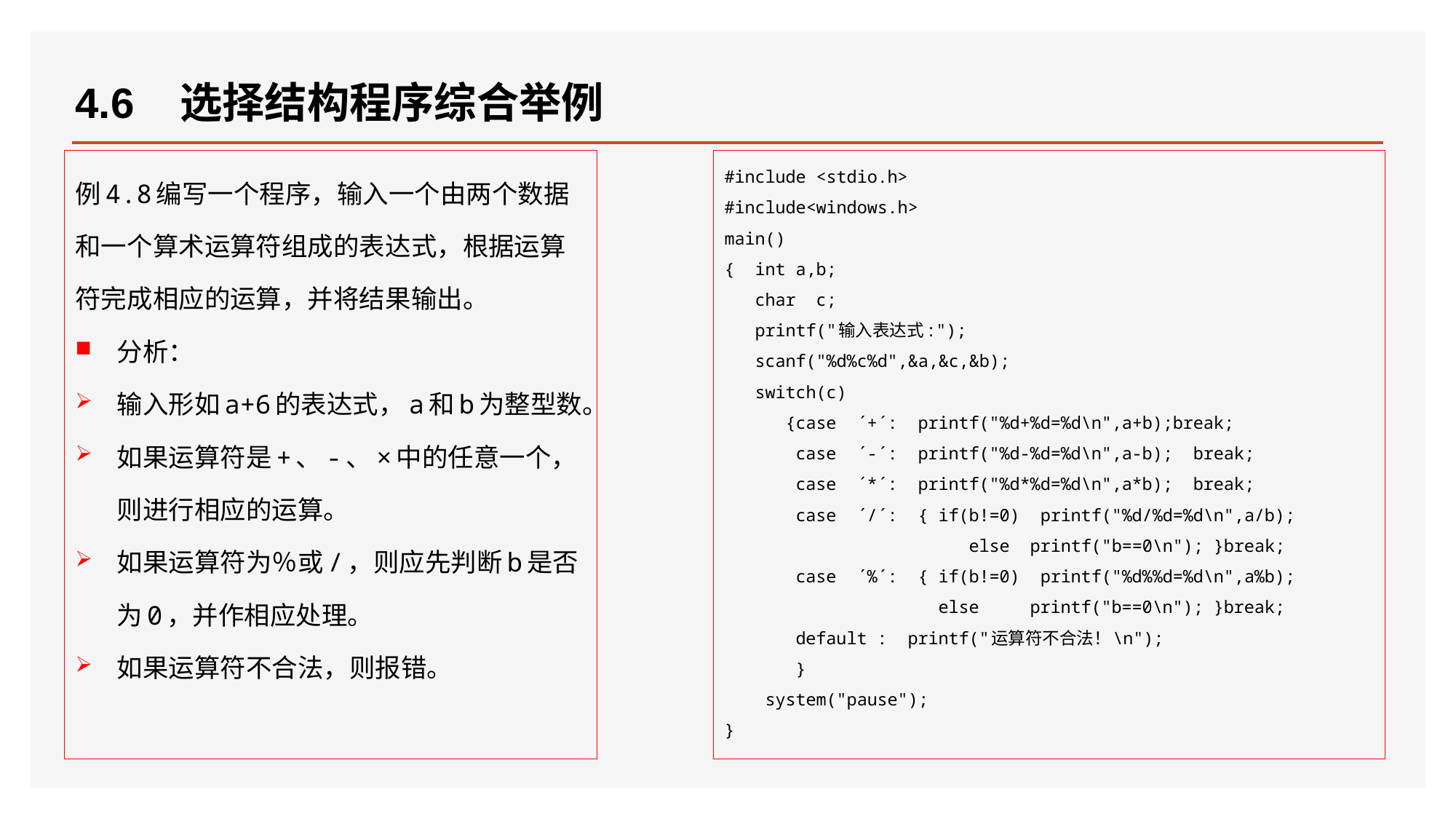

# 4.6   选择结构程序综合举例
#include <stdio.h>
#include<windows.h>
main()
{  int a,b;
   char  c;
   printf("输入表达式:");
   scanf("%d%c%d",&a,&c,&b);
   switch(c)
      {case  ´+´:  printf("%d+%d=%d\n",a+b);break;
       case  ´-´:  printf("%d-%d=%d\n",a-b);  break;
       case  ´*´:  printf("%d*%d=%d\n",a*b);  break;
       case  ´/´:  { if(b!=0)  printf("%d/%d=%d\n",a/b);
                        else  printf("b==0\n"); }break;
       case  ´%´:  { if(b!=0)  printf("%d%%d=%d\n",a%b);
                     else     printf("b==0\n"); }break;
       default :  printf("运算符不合法！\n");
       }
    system("pause");
}

例4.8编写一个程序，输入一个由两个数据和一个算术运算符组成的表达式，根据运算符完成相应的运算，并将结果输出。
分析：
输入形如a+6的表达式，a和b为整型数。
如果运算符是+、-、×中的任意一个，则进行相应的运算。
如果运算符为％或/，则应先判断b是否为0，并作相应处理。
如果运算符不合法，则报错。